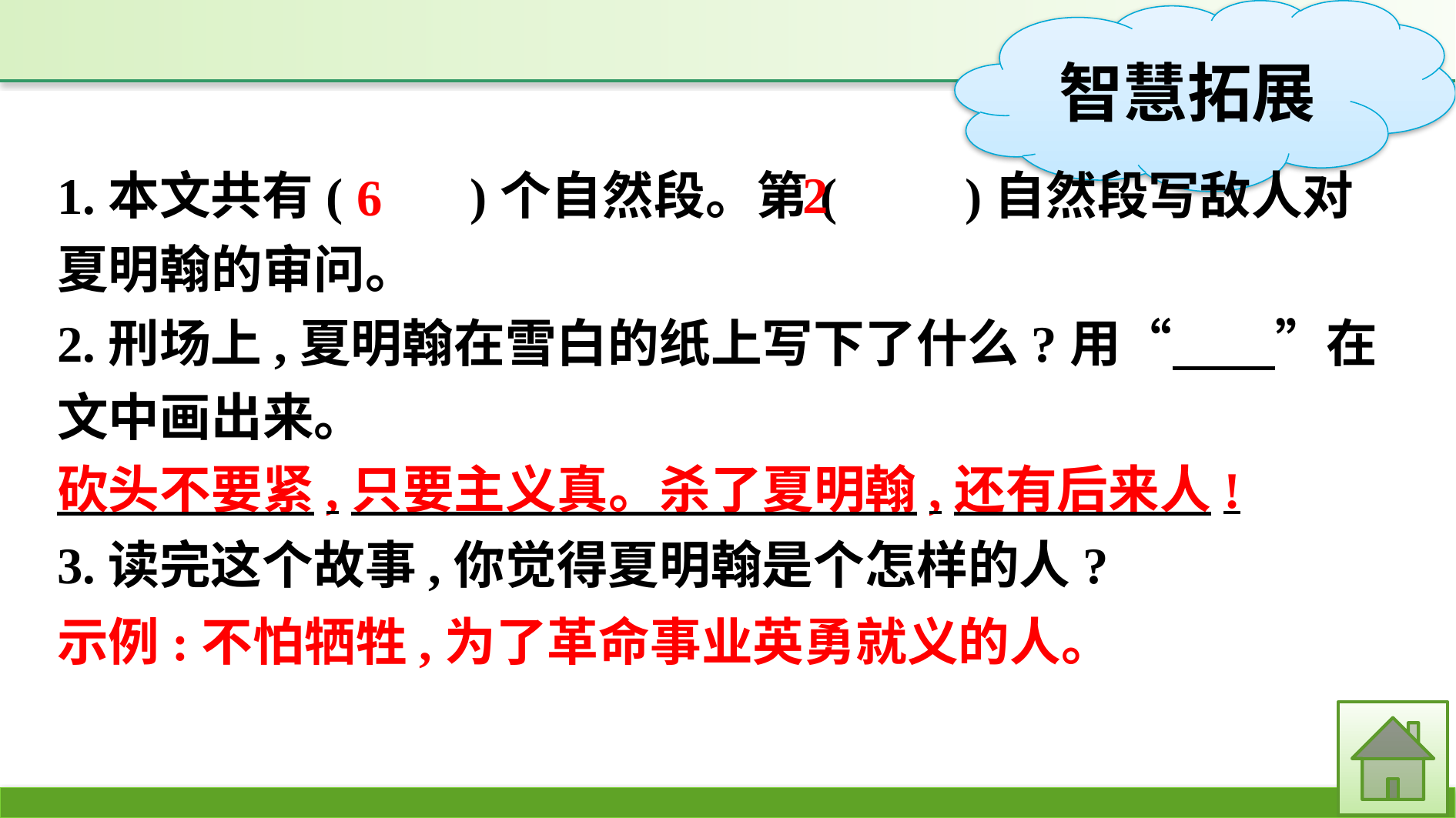

2
1.本文共有(　　)个自然段。第(　　)自然段写敌人对夏明翰的审问。
2.刑场上,夏明翰在雪白的纸上写下了什么?用“　　”在文中画出来。

3.读完这个故事,你觉得夏明翰是个怎样的人?
6
砍头不要紧,只要主义真。杀了夏明翰,还有后来人!
示例:不怕牺牲,为了革命事业英勇就义的人。